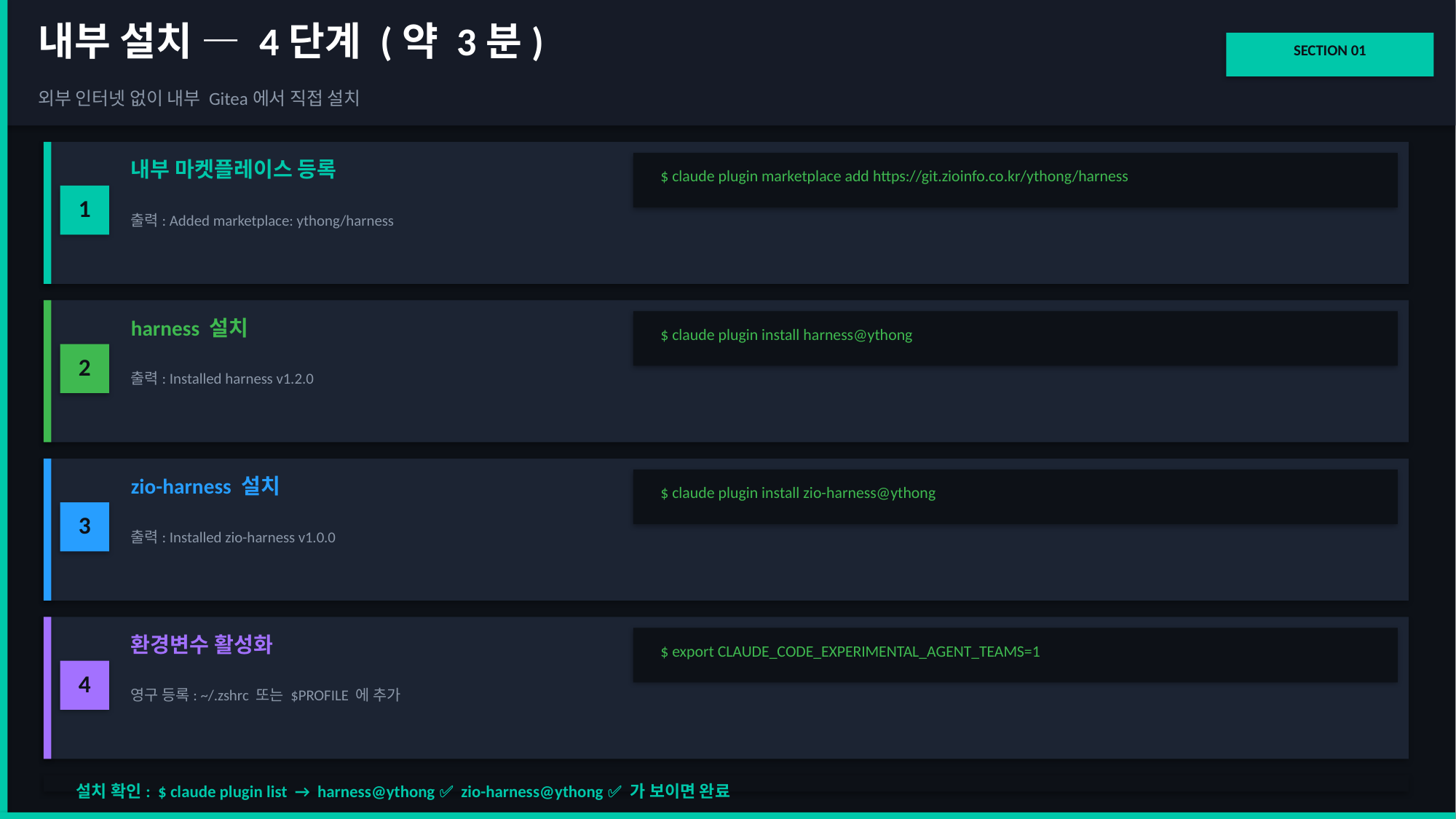

내부 설치 — 4단계 (약 3분)

SECTION 01
외부 인터넷 없이 내부 Gitea에서 직접 설치

내부 마켓플레이스 등록

$ claude plugin marketplace add https://git.zioinfo.co.kr/ythong/harness

1
출력: Added marketplace: ythong/harness

harness 설치

$ claude plugin install harness@ythong

2
출력: Installed harness v1.2.0

zio-harness 설치

$ claude plugin install zio-harness@ythong

3
출력: Installed zio-harness v1.0.0

환경변수 활성화

$ export CLAUDE_CODE_EXPERIMENTAL_AGENT_TEAMS=1

4
영구 등록: ~/.zshrc 또는 $PROFILE 에 추가

설치 확인:  $ claude plugin list  →  harness@ythong ✅  zio-harness@ythong ✅ 가 보이면 완료